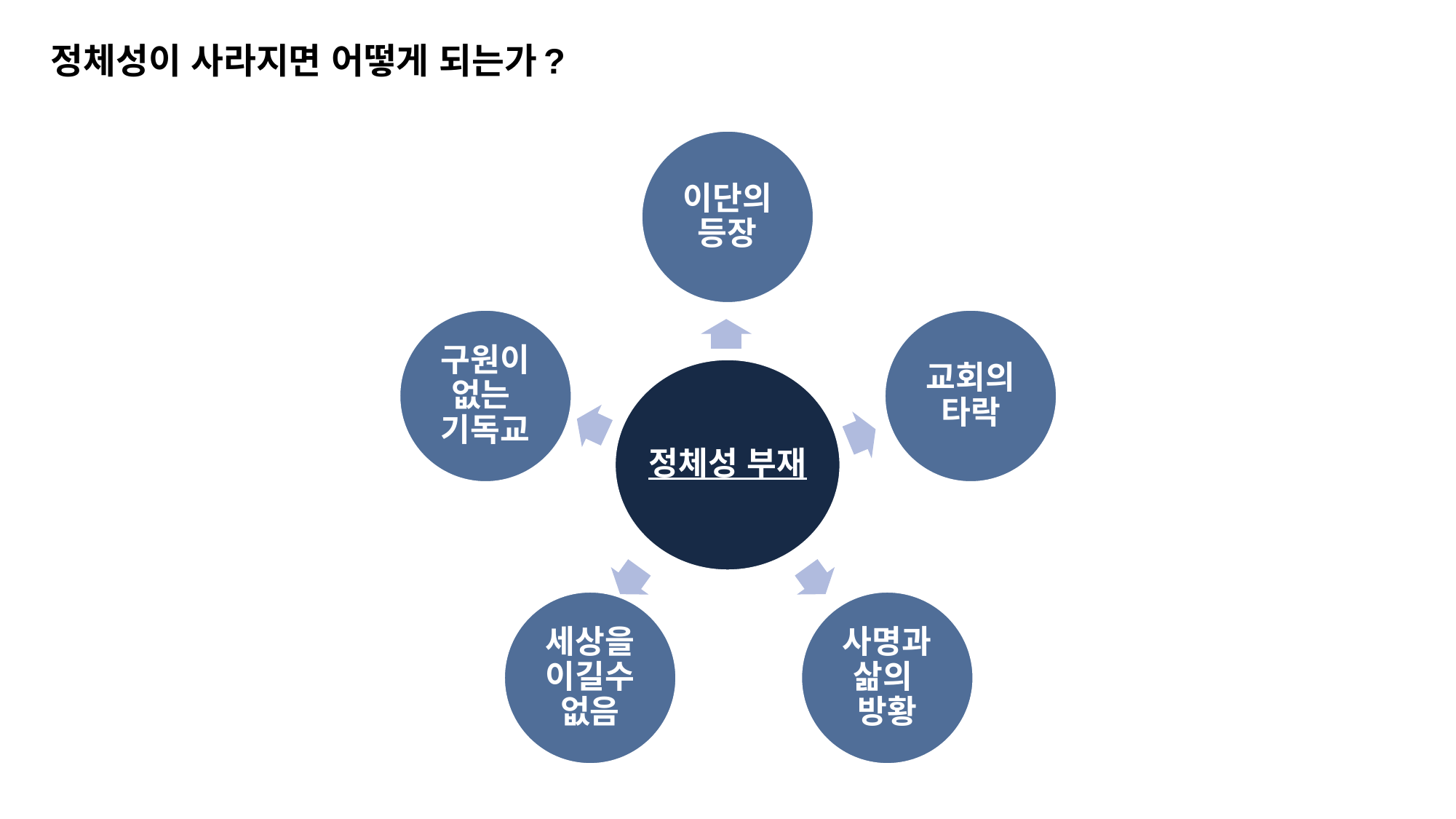

정체성이 사라지면 어떻게 되는가?
이단의 등장

구원이 없는
기독교

교회의 타락

정체성 부재

세상을 이길수 없음

사명과 삶의
방황